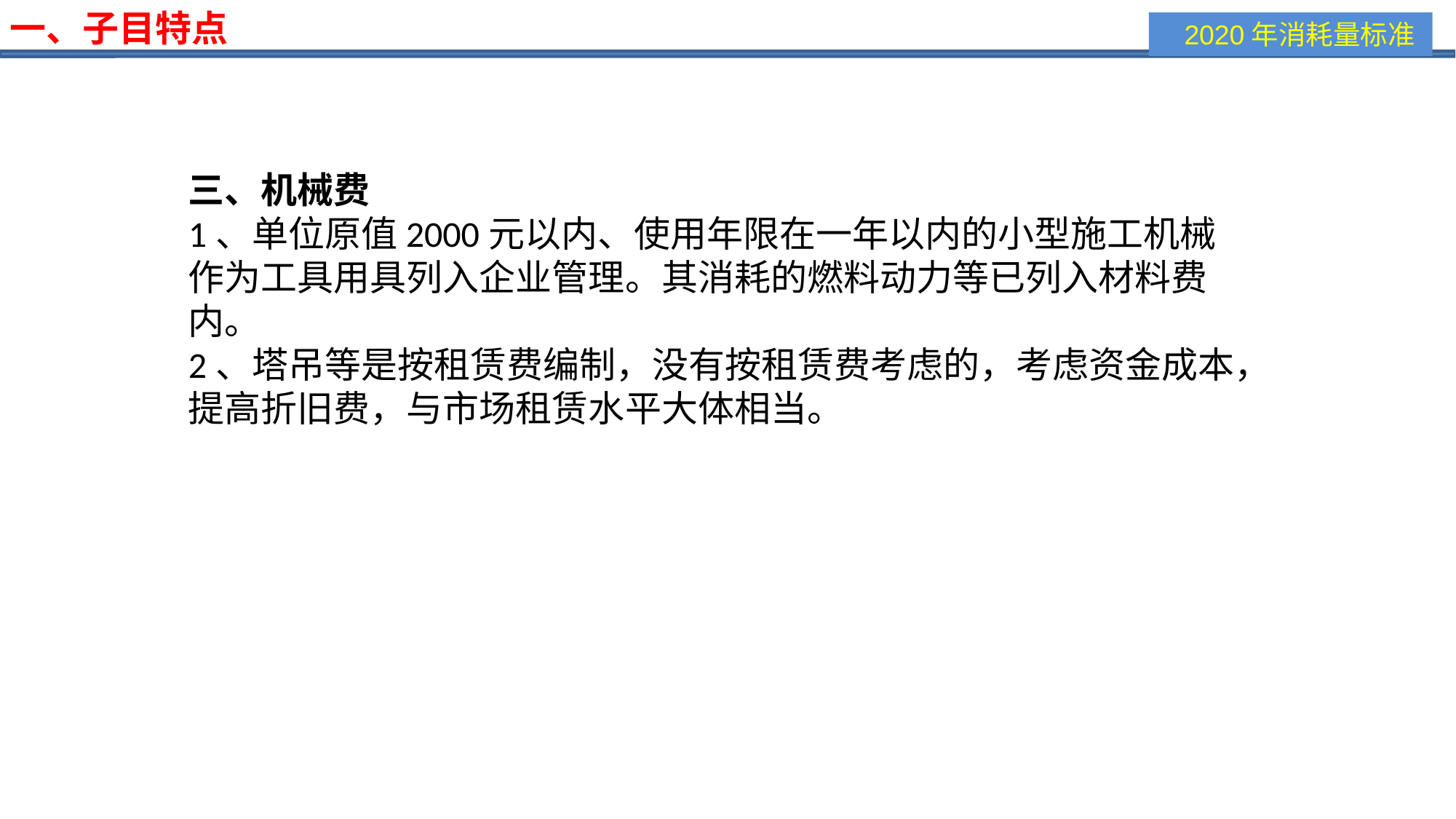

一、子目特点
三、机械费
1、单位原值2000元以内、使用年限在一年以内的小型施工机械作为工具用具列入企业管理。其消耗的燃料动力等已列入材料费内。
2、塔吊等是按租赁费编制，没有按租赁费考虑的，考虑资金成本，提高折旧费，与市场租赁水平大体相当。